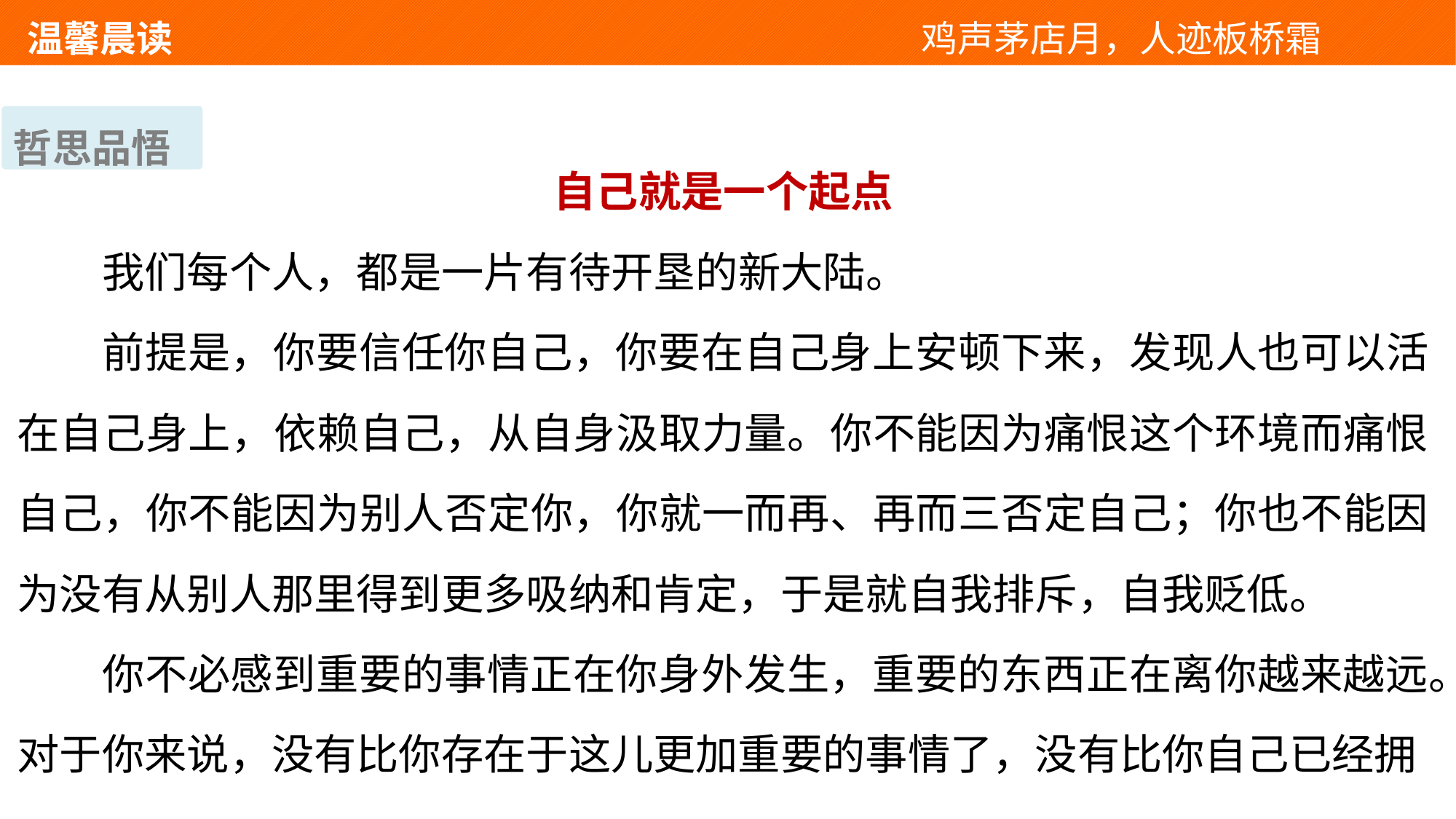

温馨晨读                                     　 　　　　　　　　　　　鸡声茅店月，人迹板桥霜
哲思品悟

自己就是一个起点
我们每个人，都是一片有待开垦的新大陆。
前提是，你要信任你自己，你要在自己身上安顿下来，发现人也可以活在自己身上，依赖自己，从自身汲取力量。你不能因为痛恨这个环境而痛恨自己，你不能因为别人否定你，你就一而再、再而三否定自己；你也不能因为没有从别人那里得到更多吸纳和肯定，于是就自我排斥，自我贬低。
你不必感到重要的事情正在你身外发生，重要的东西正在离你越来越远。对于你来说，没有比你存在于这儿更加重要的事情了，没有比你自己已经拥